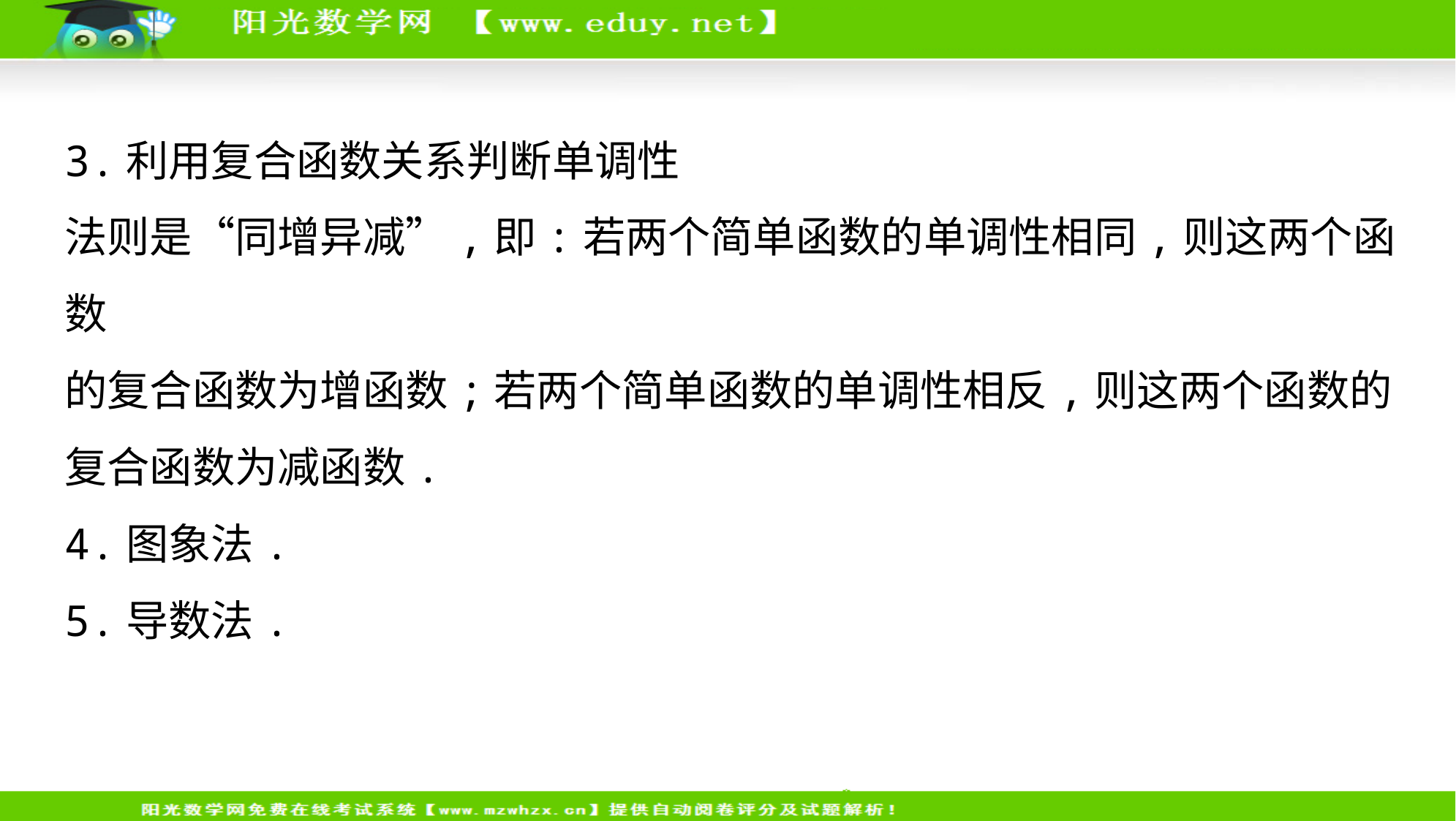

3.利用复合函数关系判断单调性
法则是“同增异减”,即:若两个简单函数的单调性相同,则这两个函数
的复合函数为增函数;若两个简单函数的单调性相反,则这两个函数的
复合函数为减函数.
4.图象法.
5.导数法.